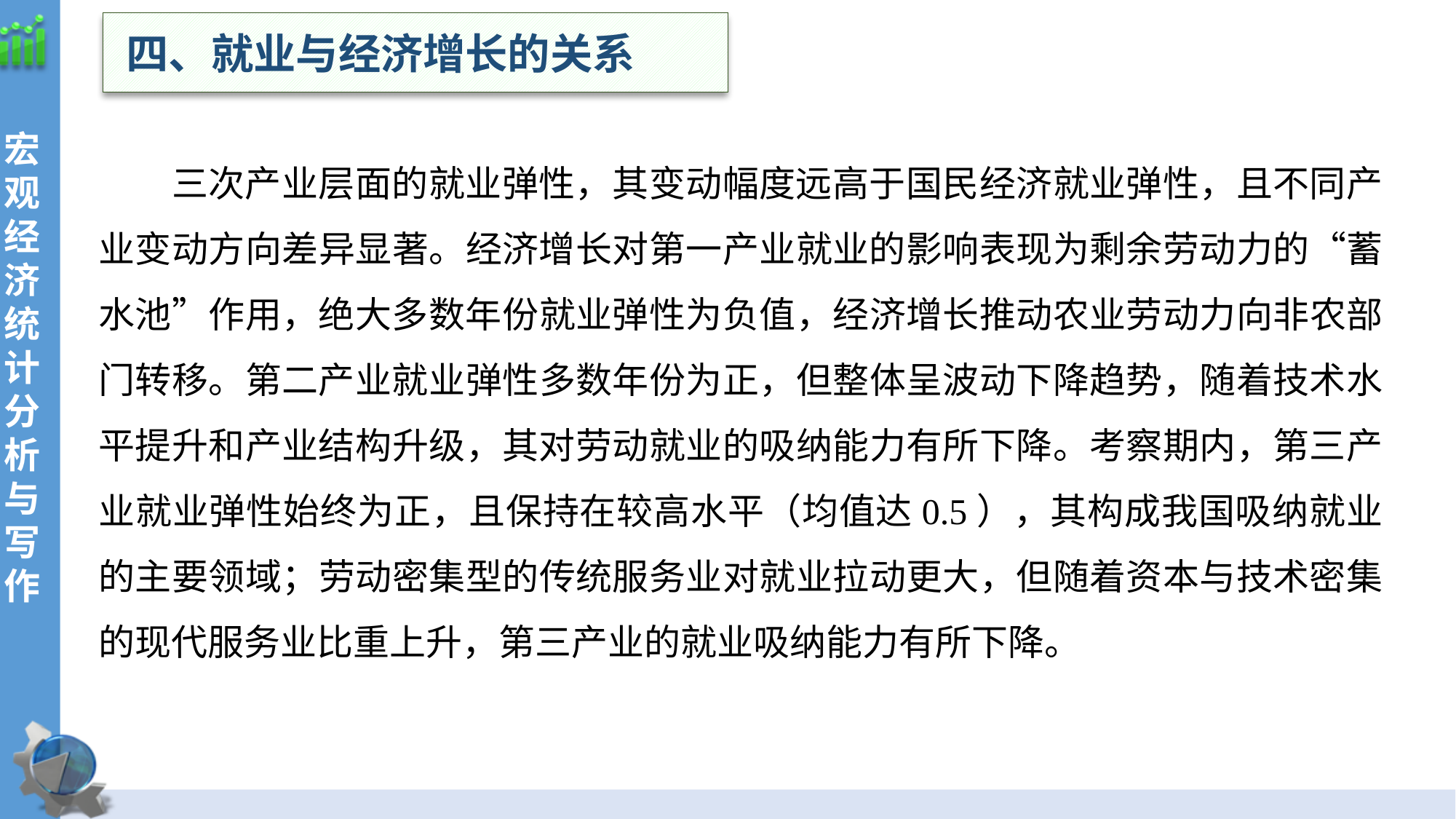

四、就业与经济增长的关系
    三次产业层面的就业弹性，其变动幅度远高于国民经济就业弹性，且不同产业变动方向差异显著。经济增长对第一产业就业的影响表现为剩余劳动力的“蓄水池”作用，绝大多数年份就业弹性为负值，经济增长推动农业劳动力向非农部门转移。第二产业就业弹性多数年份为正，但整体呈波动下降趋势，随着技术水平提升和产业结构升级，其对劳动就业的吸纳能力有所下降。考察期内，第三产业就业弹性始终为正，且保持在较高水平（均值达0.5），其构成我国吸纳就业的主要领域；劳动密集型的传统服务业对就业拉动更大，但随着资本与技术密集的现代服务业比重上升，第三产业的就业吸纳能力有所下降。

72